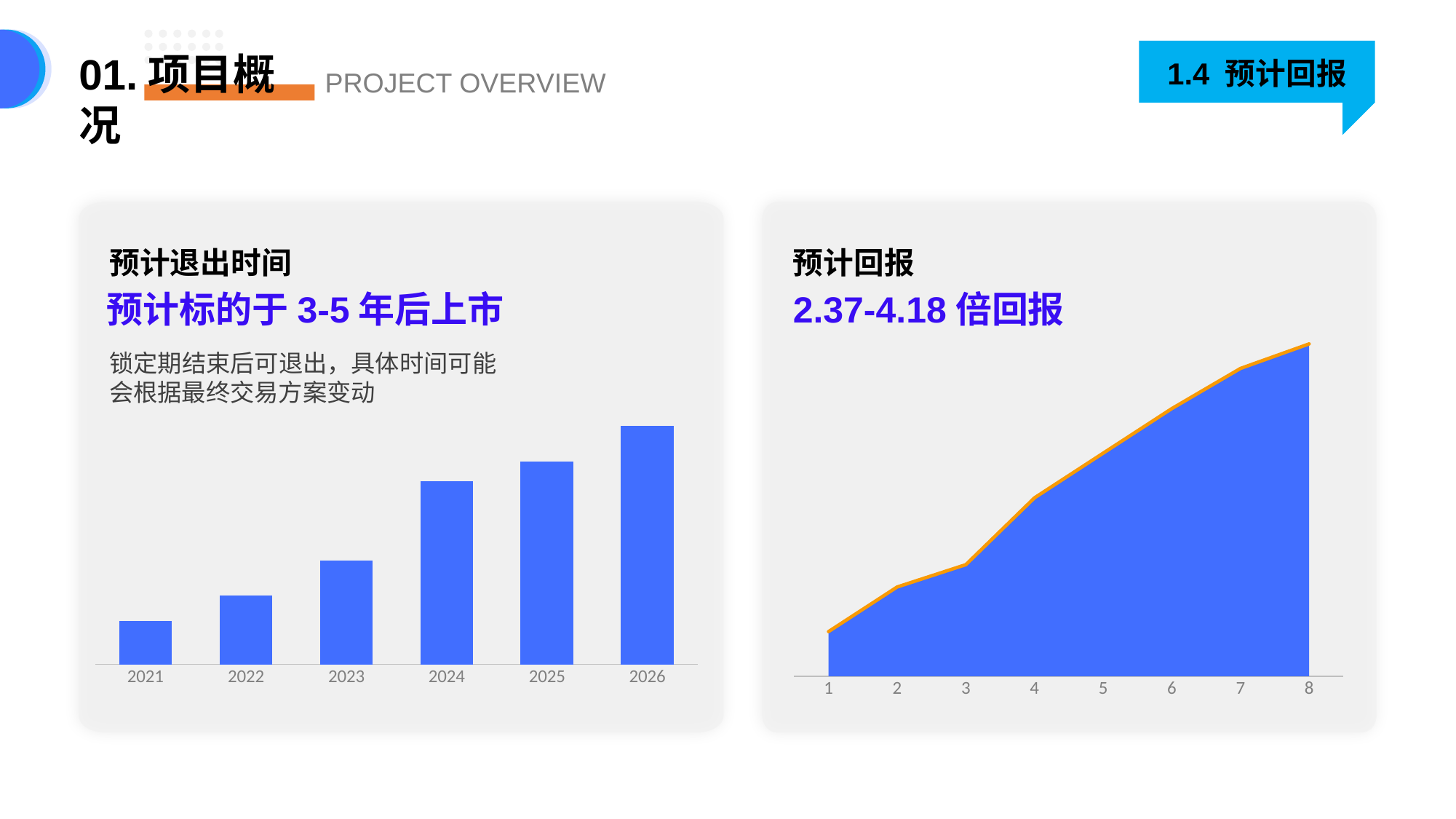

1.4 预计回报

01.项目概况
PROJECT OVERVIEW

预计退出时间
预计标的于3-5年后上市
锁定期结束后可退出，具体时间可能会根据最终交易方案变动
预计回报
2.37-4.18倍回报

### Chart

| Category | 系列 1 | 系列 1 |
|---|---|---|
| 1 | 20.0 | 20.0 |
| 2 | 40.0 | 40.0 |
| 3 | 50.0 | 50.0 |
| 4 | 80.0 | 80.0 |
| 5 | 100.0 | 100.0 |
| 6 | 120.0 | 120.0 |
| 7 | 138.0 | 138.0 |
| 8 | 149.0 | 149.0 |

### Chart

| Category | 系列 1 |
|---|---|
| 2021 | 43800.0 |
| 2022 | 69400.0 |
| 2023 | 104400.0 |
| 2024 | 184400.0 |
| 2025 | 204400.0 |
| 2026 | 240000.0 |